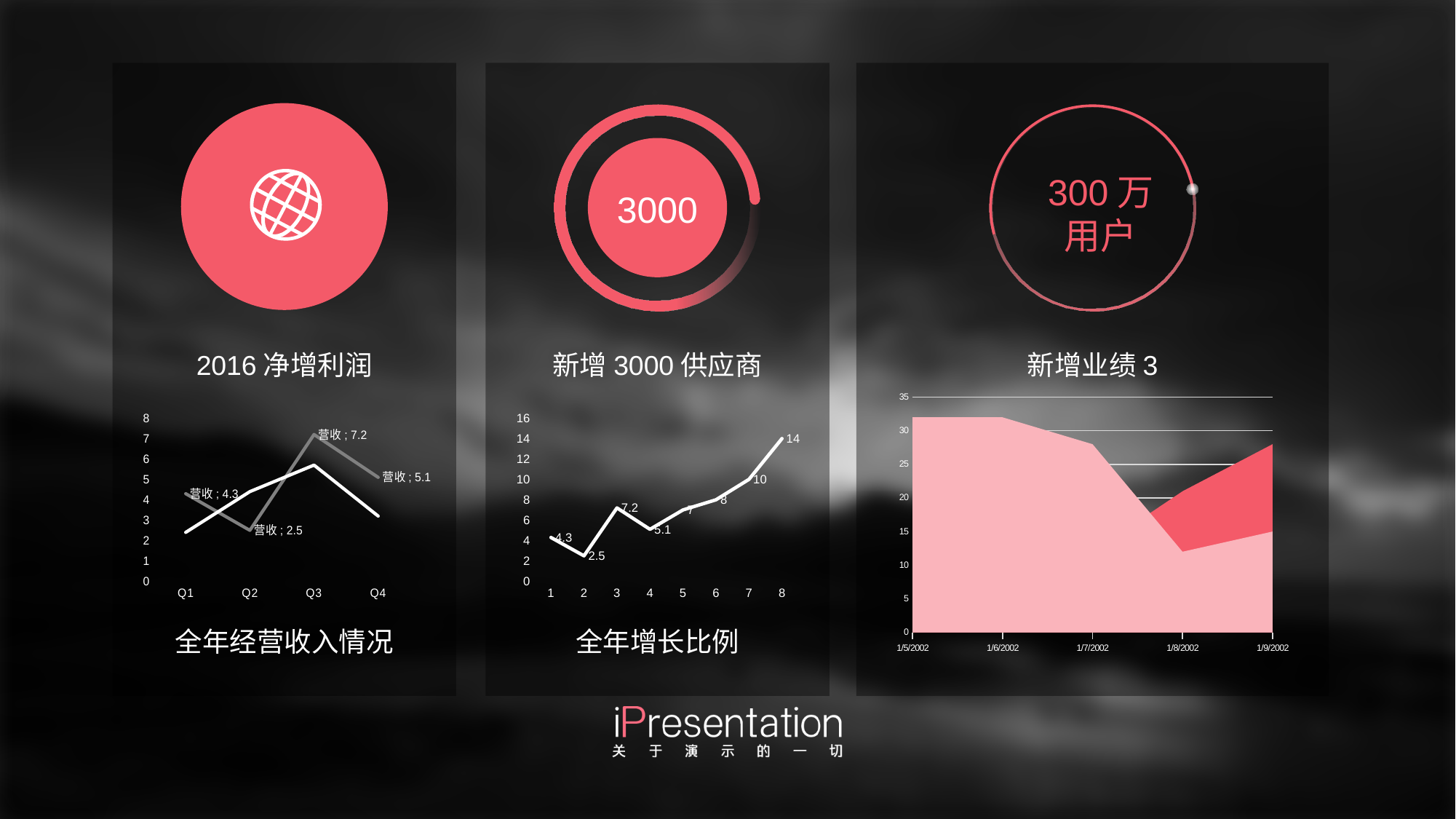

300万
用户

3000
2016净增利润
新增3000供应商
新增业绩3

### Chart

| Category | 系列 1 | 系列 2 |
|---|---|---|
| 37261 | 32.0 | 12.0 |
| 37262 | 32.0 | 12.0 |
| 37263 | 28.0 | 12.0 |
| 37264 | 12.0 | 21.0 |
| 37265 | 15.0 | 28.0 |

### Chart

| Category | 营收 | 利润 |
|---|---|---|
| Q1 | 4.3 | 2.4 |
| Q2 | 2.5 | 4.4 |
| Q3 | 7.2 | 5.7 |
| Q4 | 5.1 | 3.2 |

### Chart

| Category | 营收 |
|---|---|
| 1 | 4.3 |
| 2 | 2.5 |
| 3 | 7.2 |
| 4 | 5.1 |
| 5 | 7.0 |
| 6 | 8.0 |
| 7 | 10.0 |
| 8 | 14.0 |
全年经营收入情况
全年增长比例